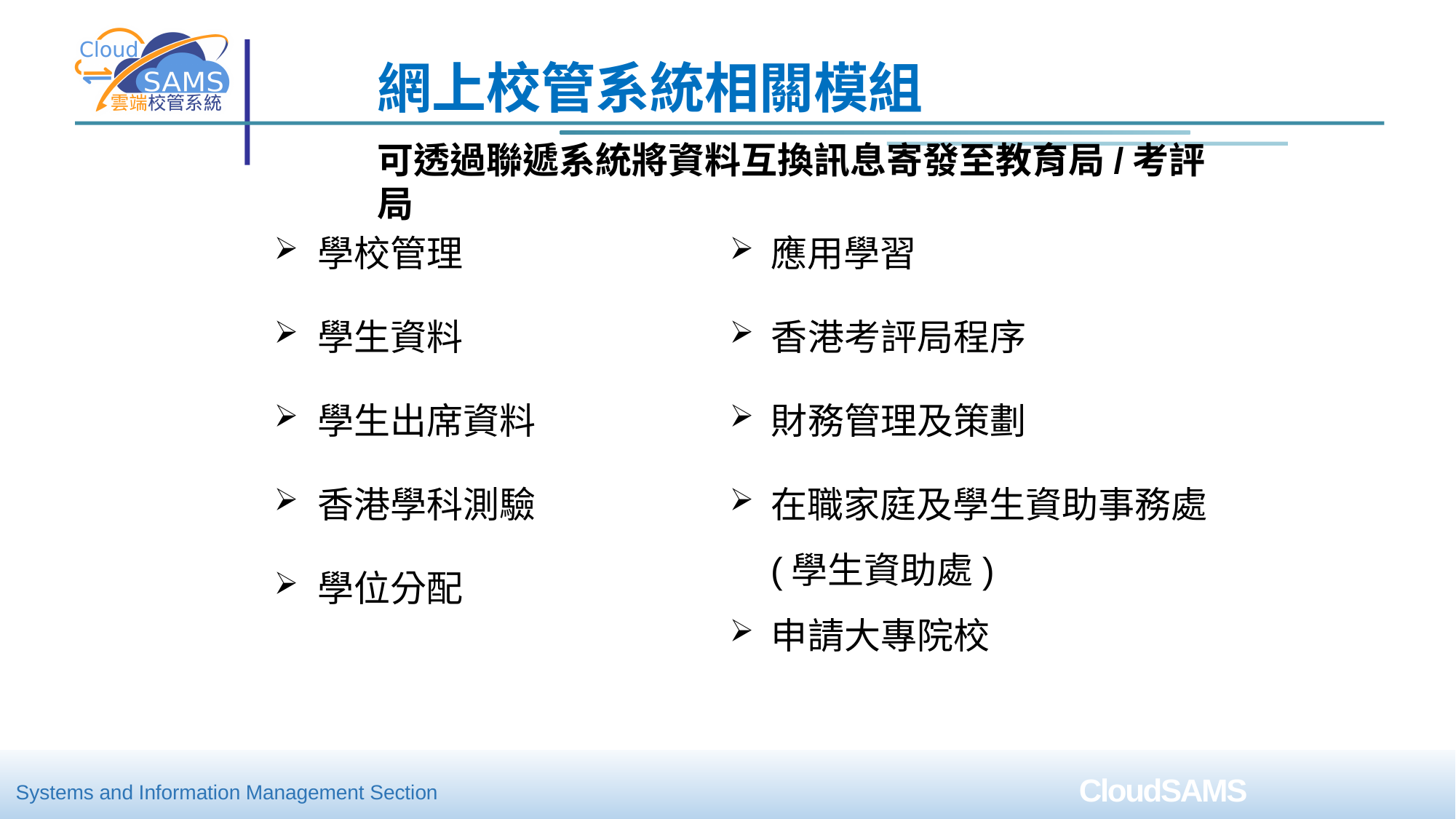

網上校管系統相關模組
可透過聯遞系統將資料互換訊息寄發至教育局/考評局
應用學習
 香港考評局程序
 財務管理及策劃
在職家庭及學生資助事務處(學生資助處)
 申請大專院校
學校管理
學生資料
學生出席資料
香港學科測驗
學位分配